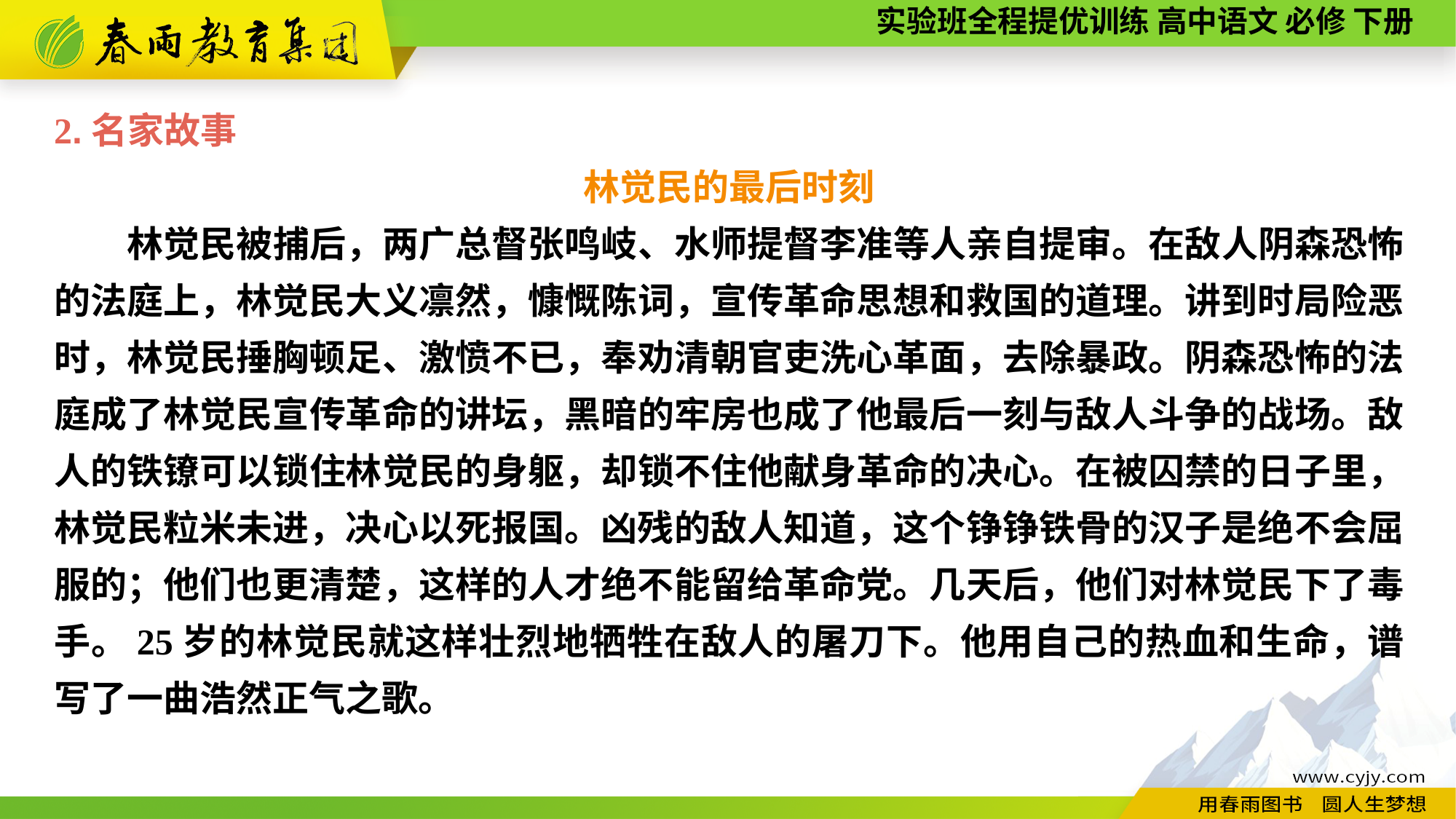

2.名家故事
林觉民的最后时刻
林觉民被捕后，两广总督张鸣岐、水师提督李准等人亲自提审。在敌人阴森恐怖的法庭上，林觉民大义凛然，慷慨陈词，宣传革命思想和救国的道理。讲到时局险恶时，林觉民捶胸顿足、激愤不已，奉劝清朝官吏洗心革面，去除暴政。阴森恐怖的法庭成了林觉民宣传革命的讲坛，黑暗的牢房也成了他最后一刻与敌人斗争的战场。敌人的铁镣可以锁住林觉民的身躯，却锁不住他献身革命的决心。在被囚禁的日子里，林觉民粒米未进，决心以死报国。凶残的敌人知道，这个铮铮铁骨的汉子是绝不会屈服的；他们也更清楚，这样的人才绝不能留给革命党。几天后，他们对林觉民下了毒手。25岁的林觉民就这样壮烈地牺牲在敌人的屠刀下。他用自己的热血和生命，谱写了一曲浩然正气之歌。